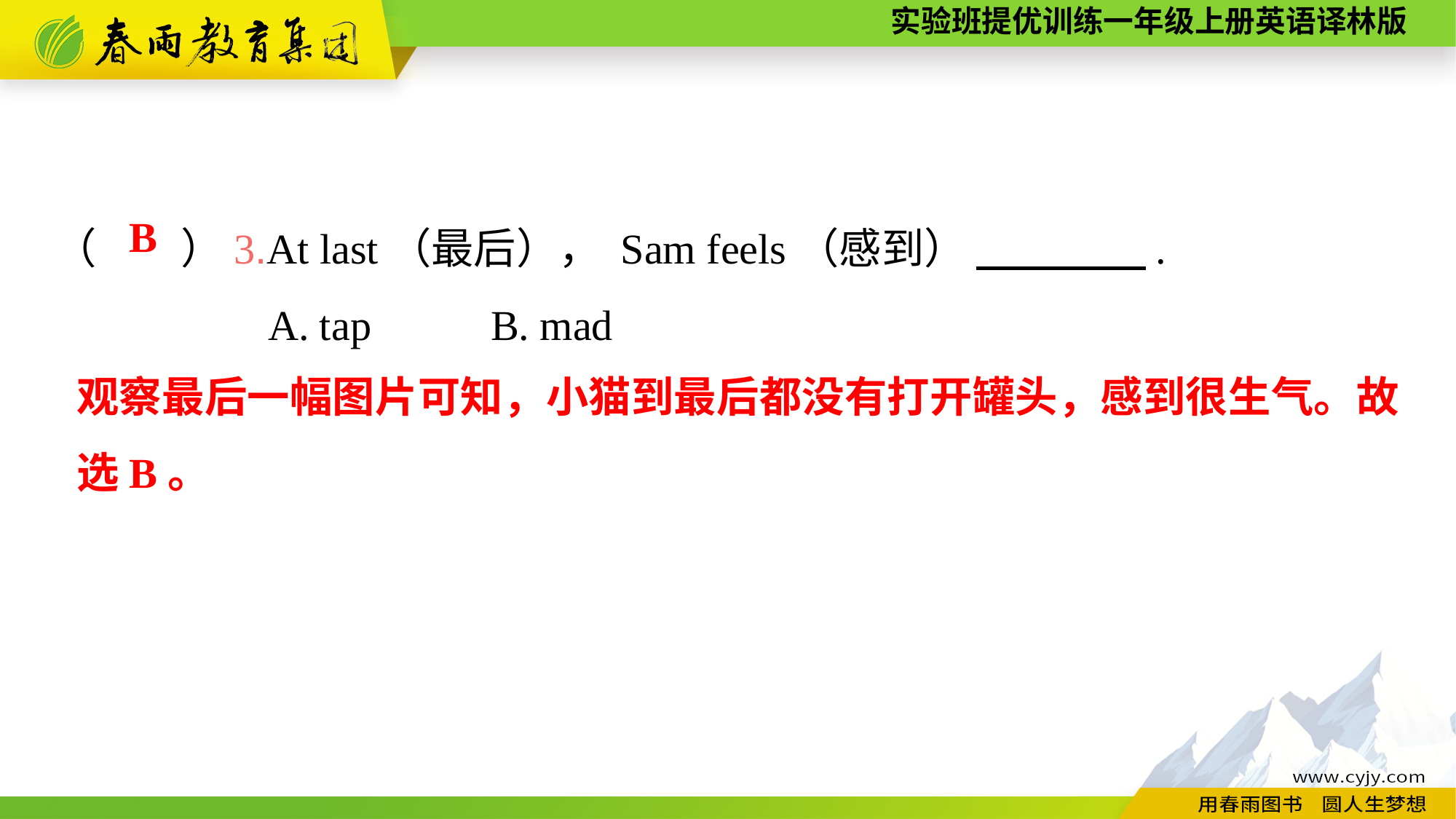

（　　）3.At last（最后）， Sam feels（感到） 　　　　.
A. tap		B. mad
B
观察最后一幅图片可知，小猫到最后都没有打开罐头，感到很生气。故选B。